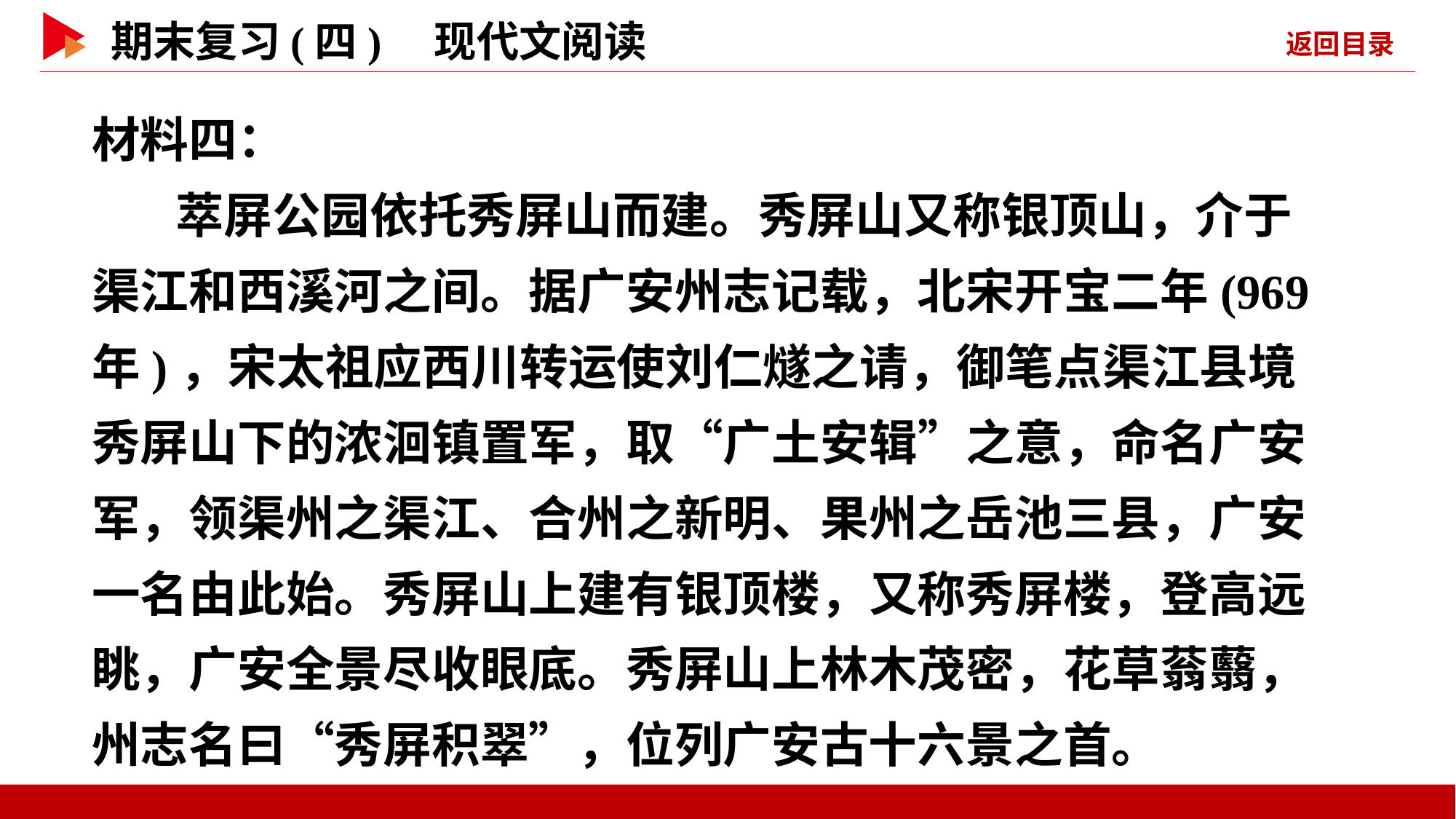

材料四：
萃屏公园依托秀屏山而建。秀屏山又称银顶山，介于渠江和西溪河之间。据广安州志记载，北宋开宝二年(969年)，宋太祖应西川转运使刘仁燧之请，御笔点渠江县境秀屏山下的浓洄镇置军，取“广土安辑”之意，命名广安军，领渠州之渠江、合州之新明、果州之岳池三县，广安一名由此始。秀屏山上建有银顶楼，又称秀屏楼，登高远眺，广安全景尽收眼底。秀屏山上林木茂密，花草蓊蘙，州志名曰“秀屏积翠”，位列广安古十六景之首。